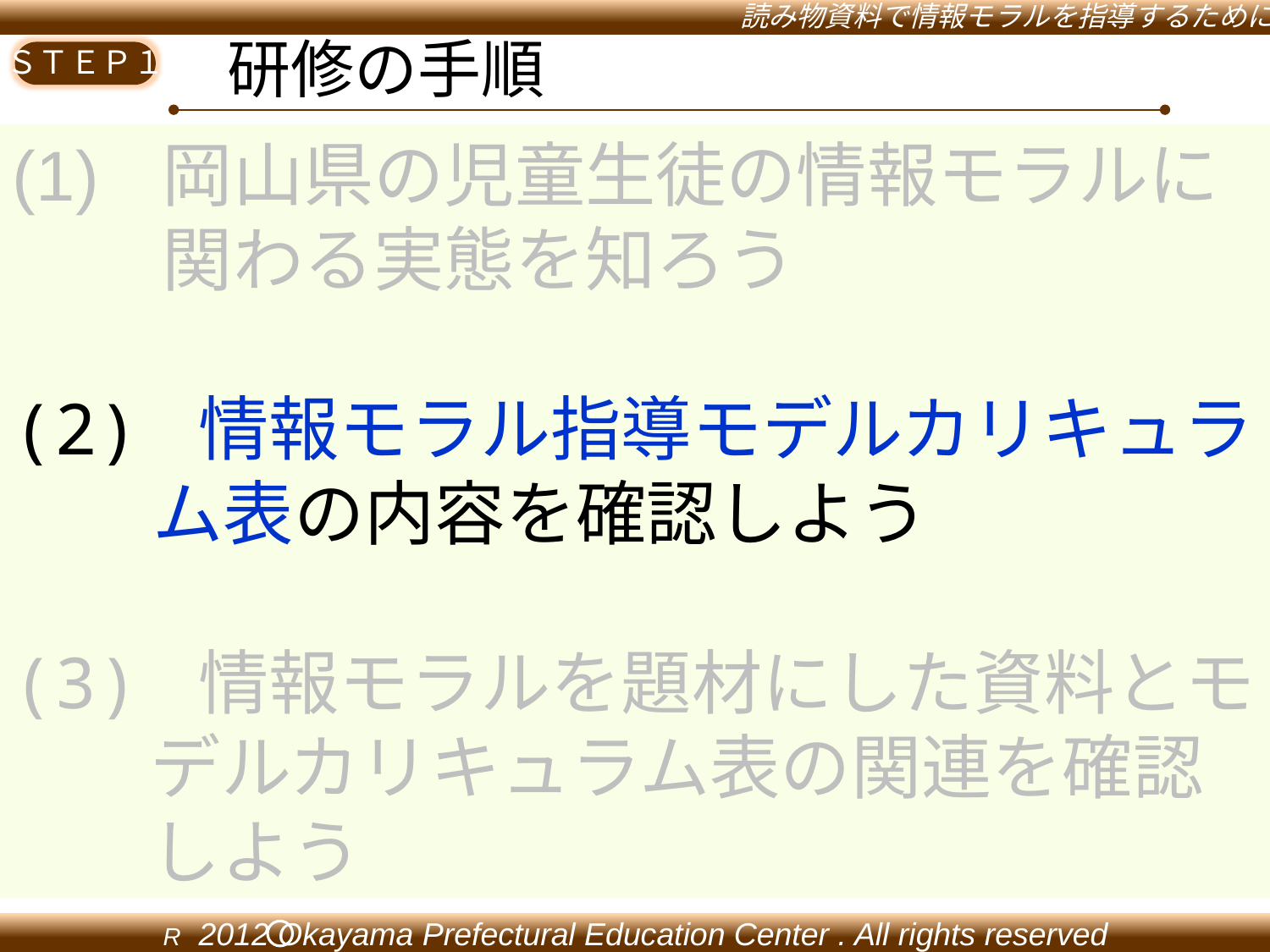

研修の手順
岡山県の児童生徒の情報モラルに関わる実態を知ろう

(2) 情報モラル指導モデルカリキュラム表の内容を確認しよう

(3) 情報モラルを題材にした資料とモデルカリキュラム表の関連を確認しよう